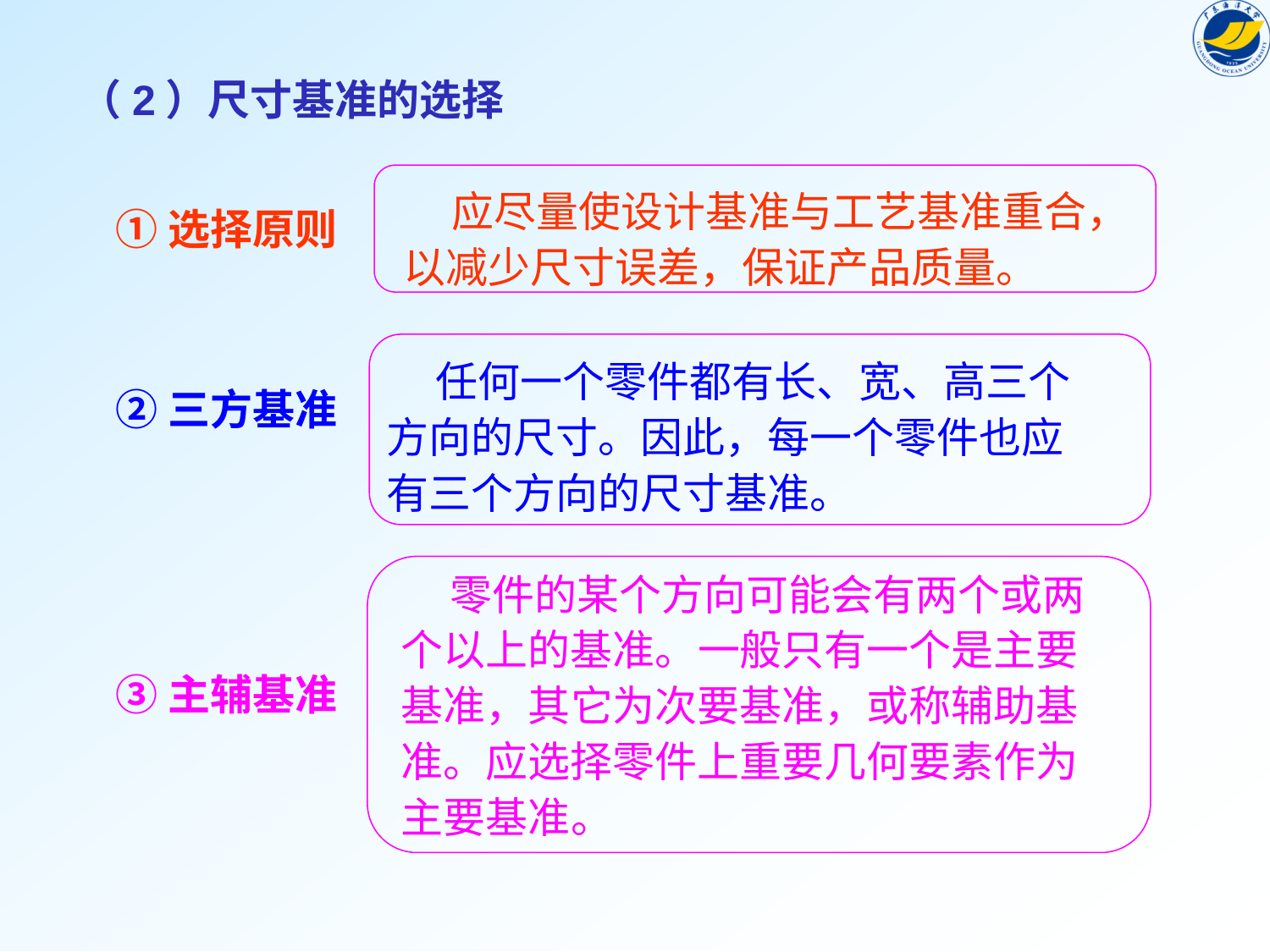

（2）尺寸基准的选择

    应尽量使设计基准与工艺基准重合，以减少尺寸误差，保证产品质量。
①选择原则

     任何一个零件都有长、宽、高三个方向的尺寸。因此，每一个零件也应有三个方向的尺寸基准。
②三方基准

     零件的某个方向可能会有两个或两个以上的基准。一般只有一个是主要基准，其它为次要基准，或称辅助基准。应选择零件上重要几何要素作为主要基准。
③主辅基准